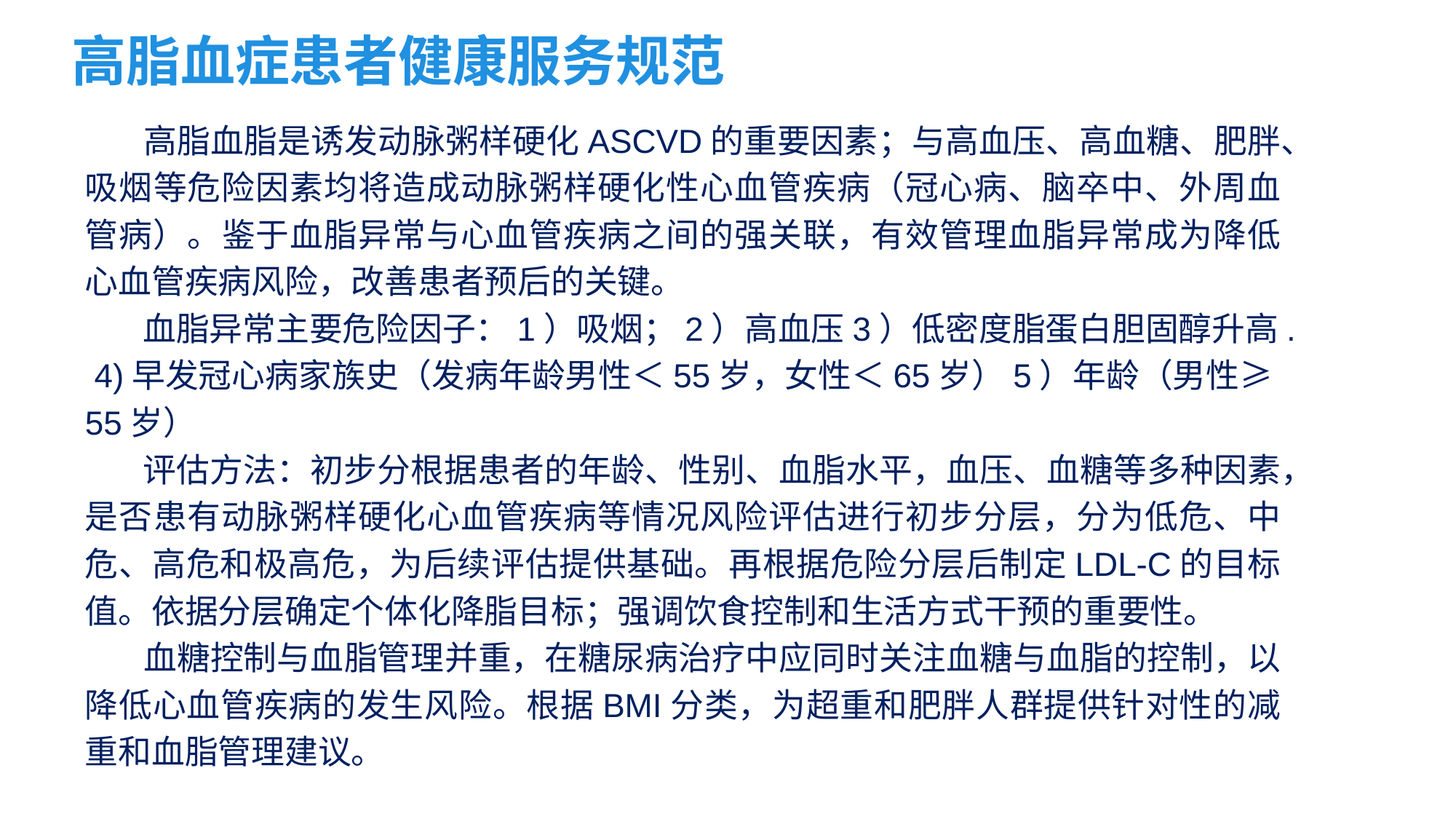

高脂血症患者健康服务规范
 高脂血脂是诱发动脉粥样硬化ASCVD的重要因素；与高血压、高血糖、肥胖、吸烟等危险因素均将造成动脉粥样硬化性心血管疾病（冠心病、脑卒中、外周血管病）。鉴于血脂异常与心血管疾病之间的强关联，有效管理血脂异常成为降低心血管疾病风险，改善患者预后的关键。
 血脂异常主要危险因子：1）吸烟；2）高血压3）低密度脂蛋白胆固醇升高. 4)早发冠心病家族史（发病年龄男性＜55岁，女性＜65岁）5）年龄（男性≥55岁）
 评估方法：初步分根据患者的年龄、性别、血脂水平，血压、血糖等多种因素，是否患有动脉粥样硬化心血管疾病等情况风险评估进行初步分层，分为低危、中危、高危和极高危，为后续评估提供基础。再根据危险分层后制定LDL-C的目标值。依据分层确定个体化降脂目标；强调饮食控制和生活方式干预的重要性。
 血糖控制与血脂管理并重，在糖尿病治疗中应同时关注血糖与血脂的控制，以降低心血管疾病的发生风险。根据BMI分类，为超重和肥胖人群提供针对性的减重和血脂管理建议。